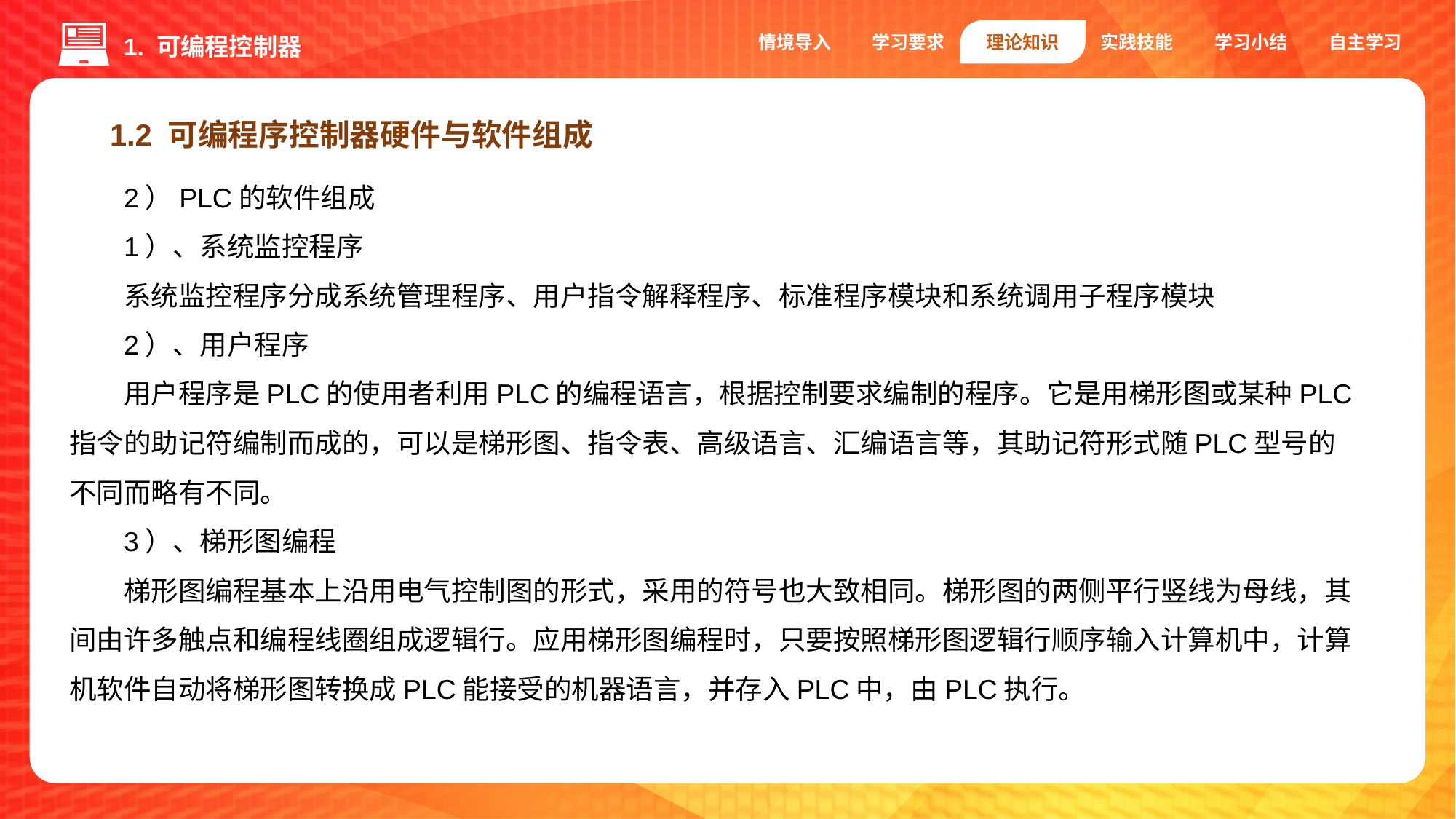

情境导入
学习要求
理论知识
实践技能
学习小结
自主学习

1. 可编程控制器
1.2 可编程序控制器硬件与软件组成
2）PLC的软件组成
1）、系统监控程序
系统监控程序分成系统管理程序、用户指令解释程序、标准程序模块和系统调用子程序模块
2）、用户程序
用户程序是PLC的使用者利用PLC的编程语言，根据控制要求编制的程序。它是用梯形图或某种PLC指令的助记符编制而成的，可以是梯形图、指令表、高级语言、汇编语言等，其助记符形式随PLC型号的不同而略有不同。
3）、梯形图编程
梯形图编程基本上沿用电气控制图的形式，采用的符号也大致相同。梯形图的两侧平行竖线为母线，其间由许多触点和编程线圈组成逻辑行。应用梯形图编程时，只要按照梯形图逻辑行顺序输入计算机中，计算机软件自动将梯形图转换成PLC能接受的机器语言，并存入PLC中，由PLC执行。